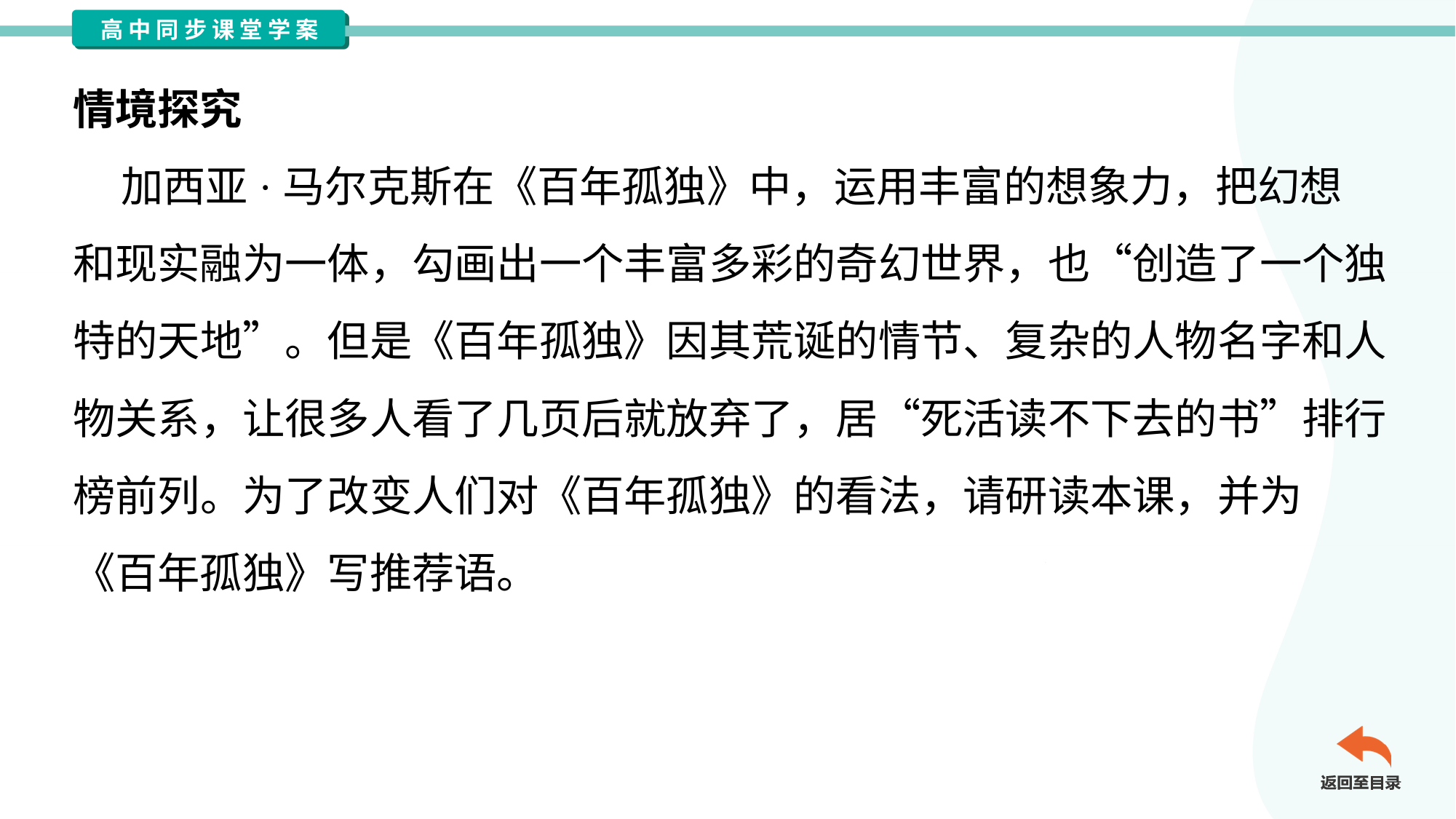

情境探究
    加西亚·马尔克斯在《百年孤独》中，运用丰富的想象力，把幻想
和现实融为一体，勾画出一个丰富多彩的奇幻世界，也“创造了一个独
特的天地”。但是《百年孤独》因其荒诞的情节、复杂的人物名字和人
物关系，让很多人看了几页后就放弃了，居“死活读不下去的书”排行
榜前列。为了改变人们对《百年孤独》的看法，请研读本课，并为
《百年孤独》写推荐语。